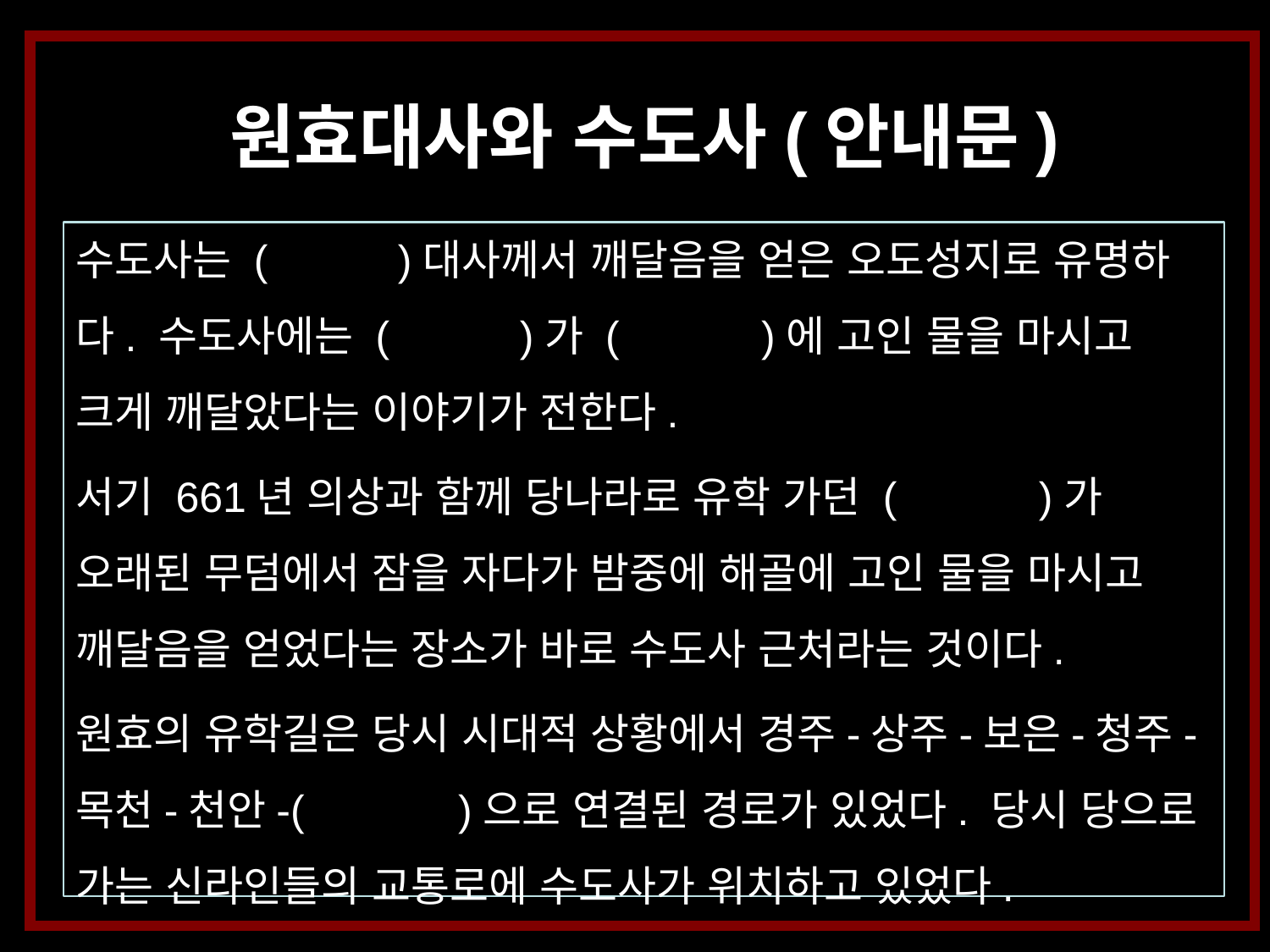

원효대사와 수도사(안내문)
수도사는 (           )대사께서 깨달음을 얻은 오도성지로 유명하다. 수도사에는 (           )가 (            )에 고인 물을 마시고 크게 깨달았다는 이야기가 전한다.
서기 661년 의상과 함께 당나라로 유학 가던 (            )가 오래된 무덤에서 잠을 자다가 밤중에 해골에 고인 물을 마시고 깨달음을 얻었다는 장소가 바로 수도사 근처라는 것이다.
원효의 유학길은 당시 시대적 상황에서 경주-상주-보은-청주-목천-천안-(             )으로 연결된 경로가 있었다. 당시 당으로 가는 신라인들의 교통로에 수도사가 위치하고 있었다.